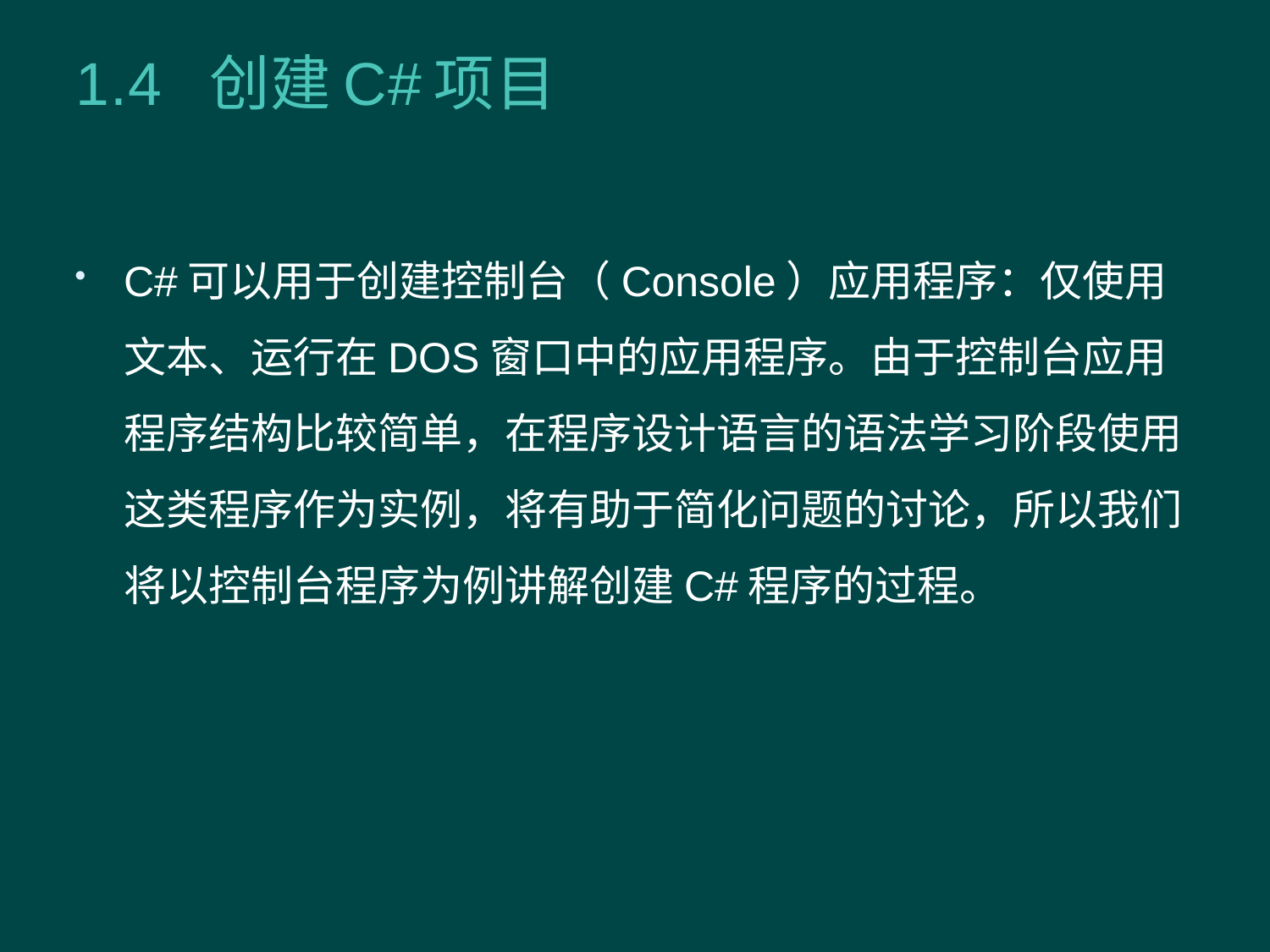

# 1.4  创建C#项目
C#可以用于创建控制台（Console）应用程序：仅使用文本、运行在DOS窗口中的应用程序。由于控制台应用程序结构比较简单，在程序设计语言的语法学习阶段使用这类程序作为实例，将有助于简化问题的讨论，所以我们将以控制台程序为例讲解创建C#程序的过程。